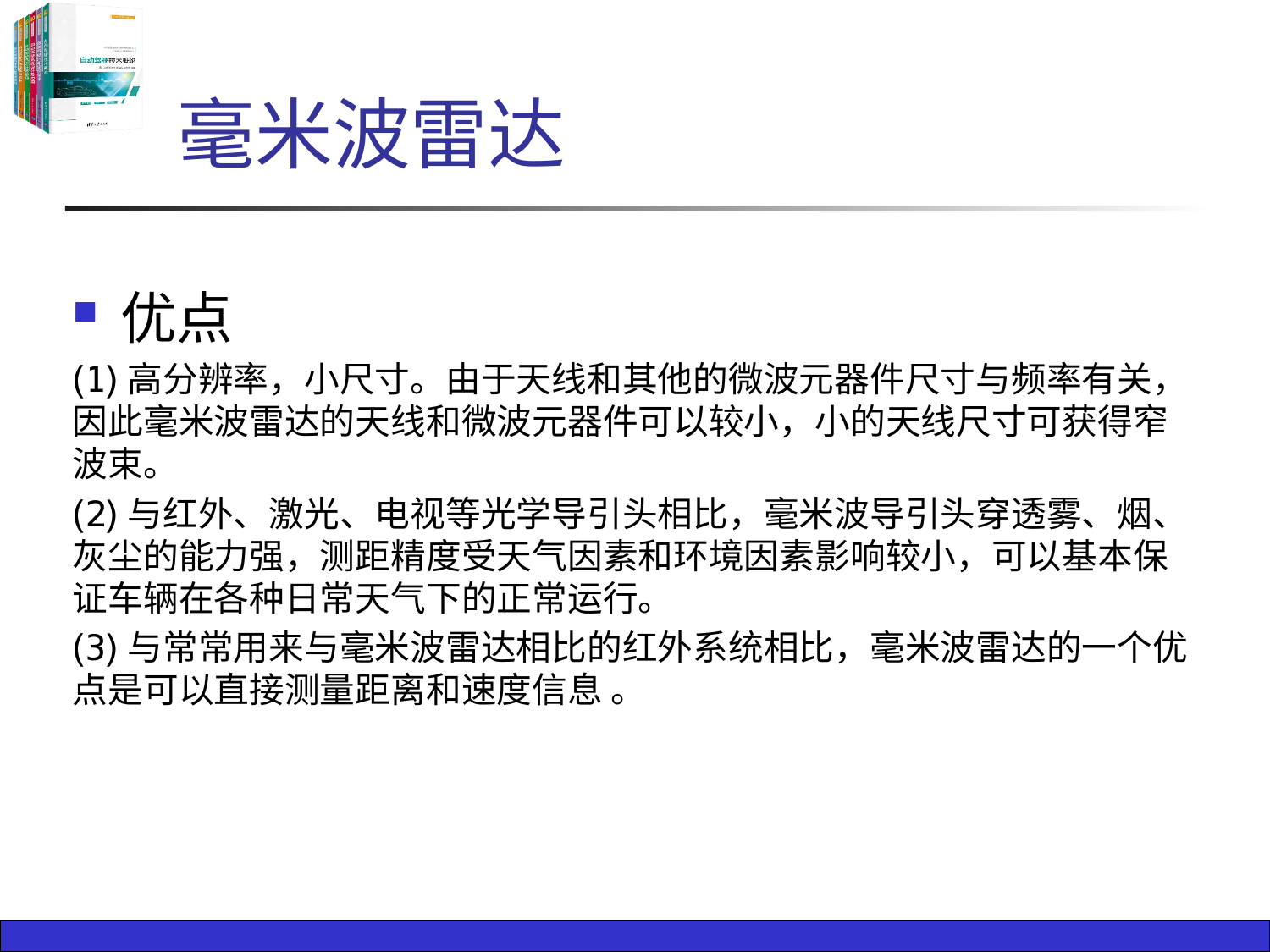

# 毫米波雷达
优点
(1)高分辨率，小尺寸。由于天线和其他的微波元器件尺寸与频率有关，因此毫米波雷达的天线和微波元器件可以较小，小的天线尺寸可获得窄波束。
(2)与红外、激光、电视等光学导引头相比，毫米波导引头穿透雾、烟、灰尘的能力强，测距精度受天气因素和环境因素影响较小，可以基本保证车辆在各种日常天气下的正常运行。
(3)与常常用来与毫米波雷达相比的红外系统相比，毫米波雷达的一个优点是可以直接测量距离和速度信息 。